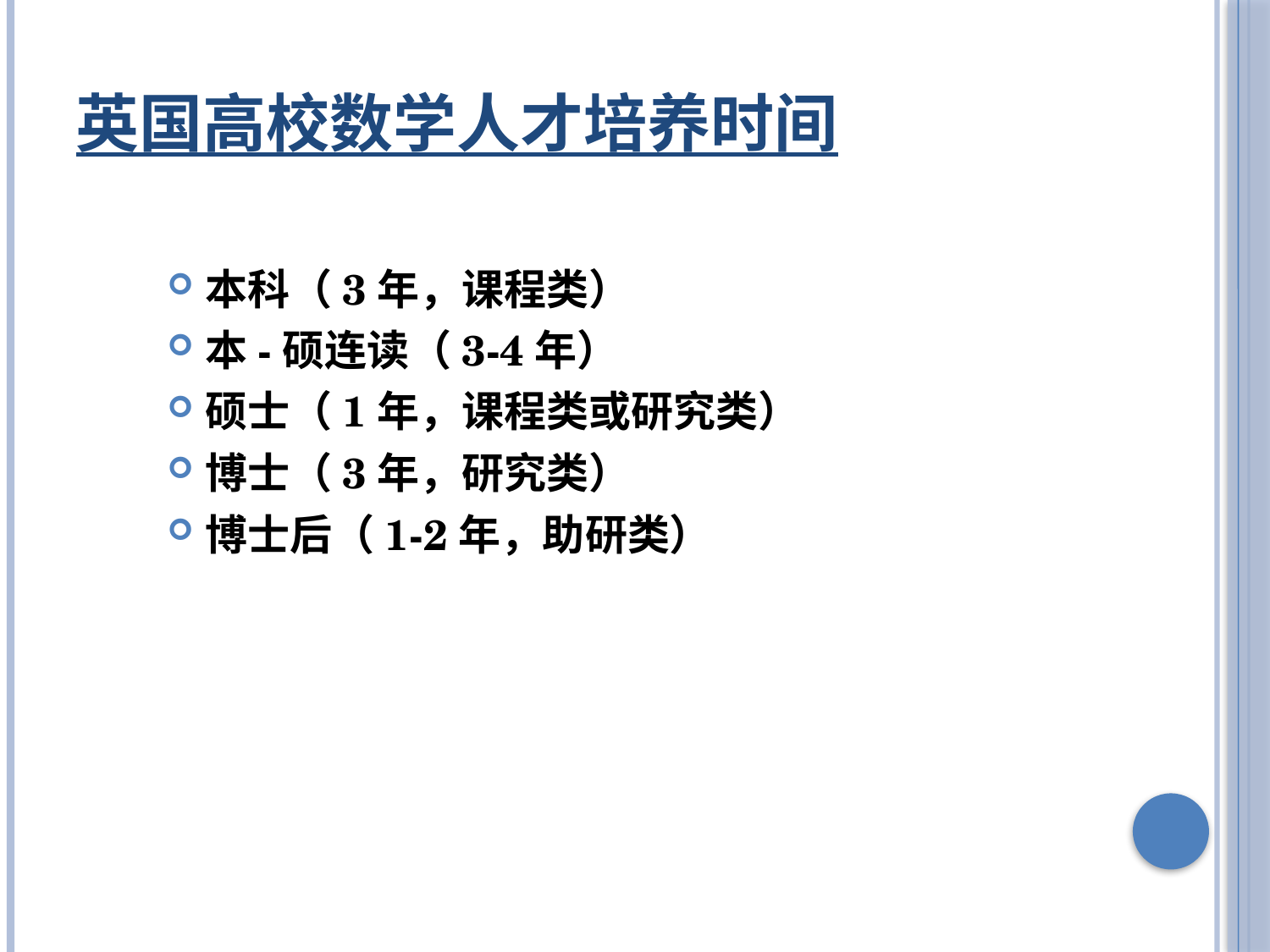

# 英国高校数学人才培养时间
本科（3年，课程类）
本-硕连读（3-4年）
硕士（1年，课程类或研究类）
博士（3年，研究类）
博士后（1-2年，助研类）